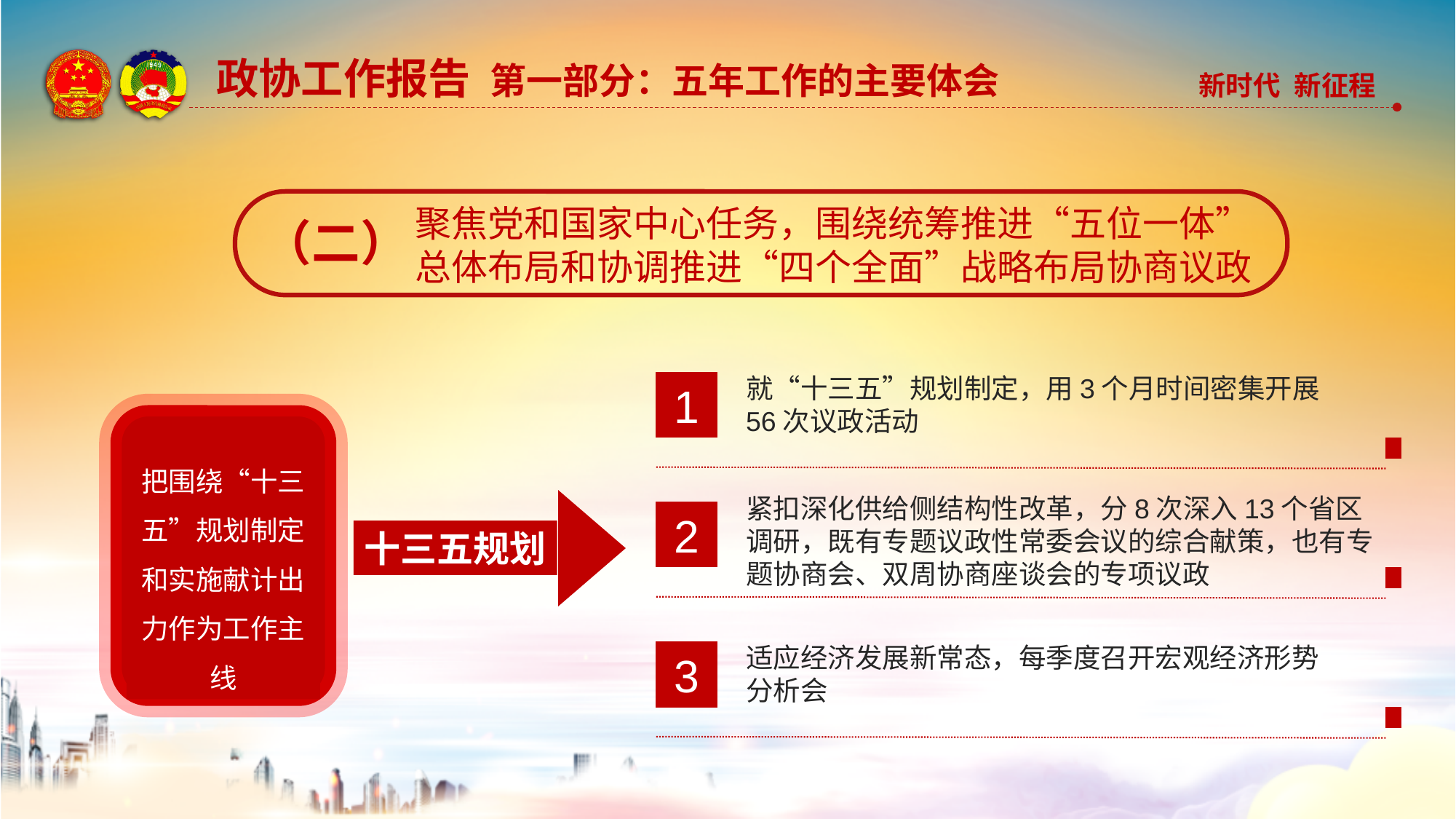

政协工作报告  第一部分：五年工作的主要体会

聚焦党和国家中心任务，围绕统筹推进“五位一体”
总体布局和协调推进“四个全面”战略布局协商议政
（二）

就“十三五”规划制定，用3个月时间密集开展56次议政活动
1

把围绕“十三五”规划制定和实施献计出力作为工作主线
紧扣深化供给侧结构性改革，分8次深入13个省区调研，既有专题议政性常委会议的综合献策，也有专题协商会、双周协商座谈会的专项议政
2

十三五规划

适应经济发展新常态，每季度召开宏观经济形势分析会
3